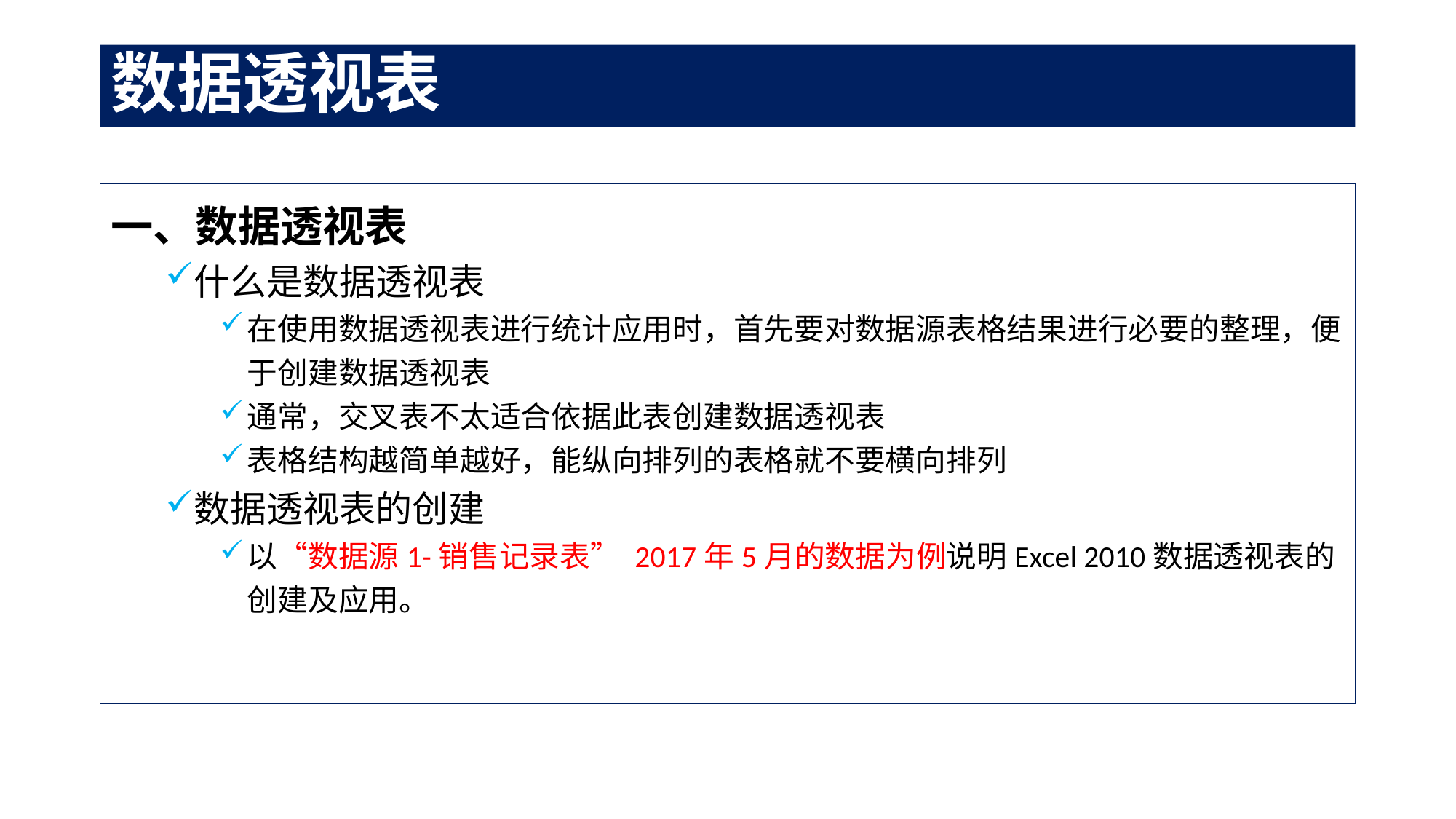

# 数据透视表
一、数据透视表
什么是数据透视表
在使用数据透视表进行统计应用时，首先要对数据源表格结果进行必要的整理，便于创建数据透视表
通常，交叉表不太适合依据此表创建数据透视表
表格结构越简单越好，能纵向排列的表格就不要横向排列
数据透视表的创建
以“数据源1-销售记录表” 2017年5月的数据为例说明Excel 2010数据透视表的创建及应用。